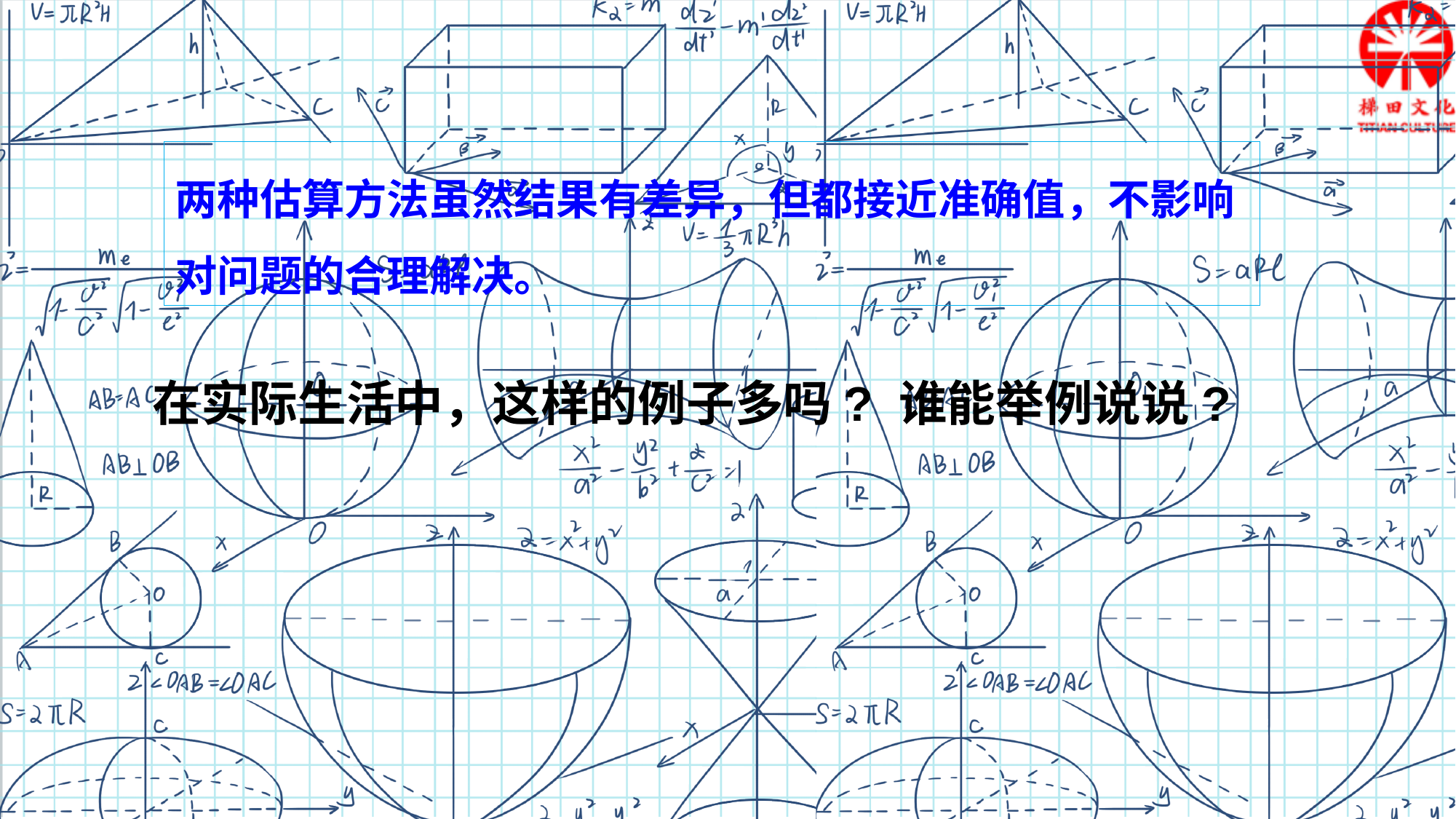

两种估算方法虽然结果有差异，但都接近准确值，不影响对问题的合理解决。
在实际生活中，这样的例子多吗? 谁能举例说说?